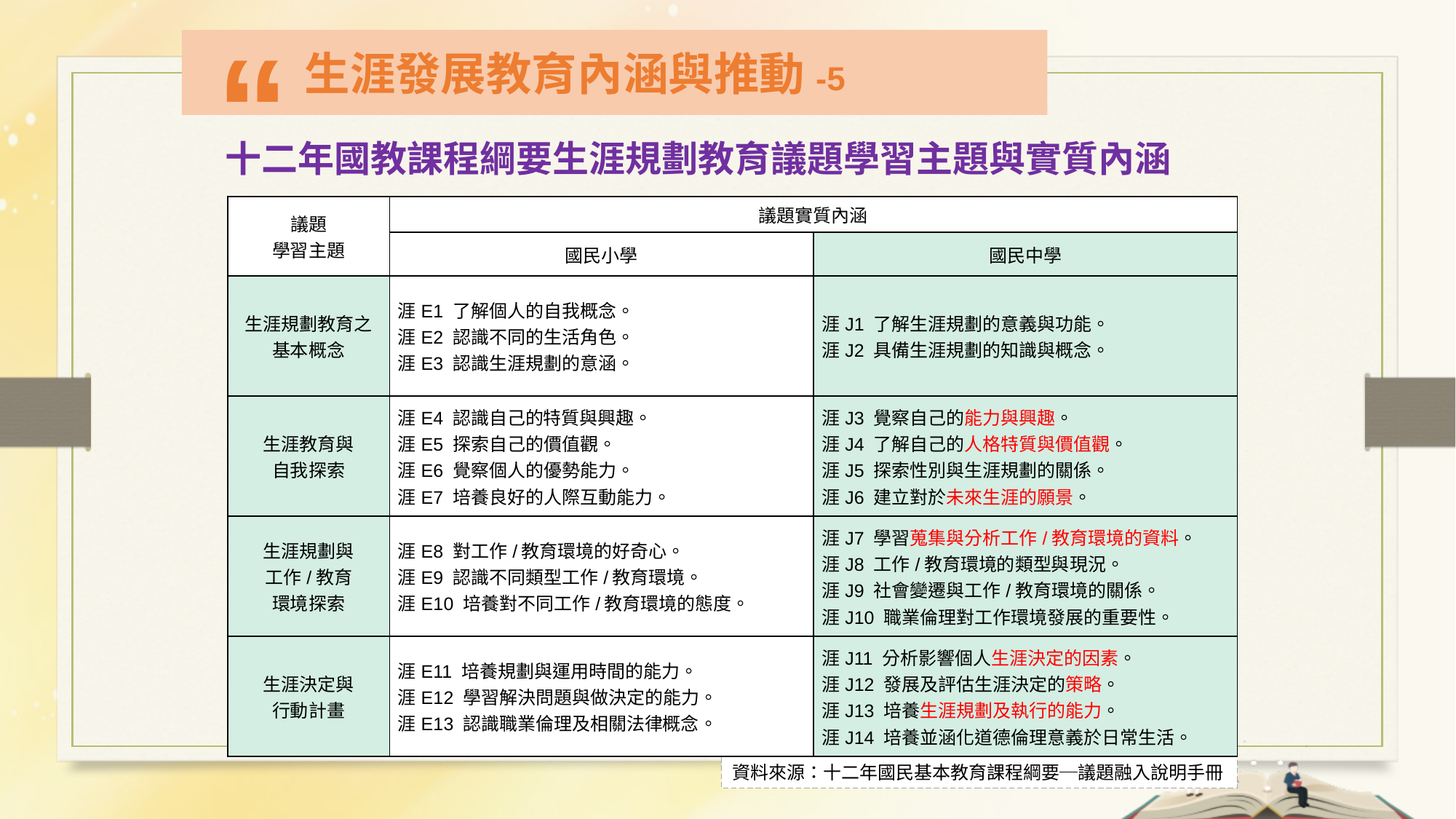

“
生涯發展教育內涵與推動-5

十二年國教課程綱要生涯規劃教育議題學習主題與實質內涵
| 議題 學習主題 | 議題實質內涵 |  |
| --- | --- | --- |
|  | 國民小學 | 國民中學 |
| 生涯規劃教育之基本概念 | 涯E1 了解個人的自我概念。 涯E2 認識不同的生活角色。 涯E3 認識生涯規劃的意涵。 | 涯J1 了解生涯規劃的意義與功能。 涯J2 具備生涯規劃的知識與概念。 |
| 生涯教育與 自我探索 | 涯E4 認識自己的特質與興趣。 涯E5 探索自己的價值觀。 涯E6 覺察個人的優勢能力。 涯E7 培養良好的人際互動能力。 | 涯J3 覺察自己的能力與興趣。 涯J4 了解自己的人格特質與價值觀。 涯J5 探索性別與生涯規劃的關係。 涯J6 建立對於未來生涯的願景。 |
| 生涯規劃與 工作/教育 環境探索 | 涯E8 對工作/教育環境的好奇心。 涯E9 認識不同類型工作/教育環境。 涯E10 培養對不同工作/教育環境的態度。 | 涯J7 學習蒐集與分析工作/教育環境的資料。 涯J8 工作/教育環境的類型與現況。 涯J9 社會變遷與工作/教育環境的關係。 涯J10 職業倫理對工作環境發展的重要性。 |
| 生涯決定與 行動計畫 | 涯E11 培養規劃與運用時間的能力。 涯E12 學習解決問題與做決定的能力。 涯E13 認識職業倫理及相關法律概念。 | 涯J11 分析影響個人生涯決定的因素。 涯J12 發展及評估生涯決定的策略。 涯J13 培養生涯規劃及執行的能力。 涯J14 培養並涵化道德倫理意義於日常生活。 |
資料來源：十二年國民基本教育課程綱要─議題融入說明手冊